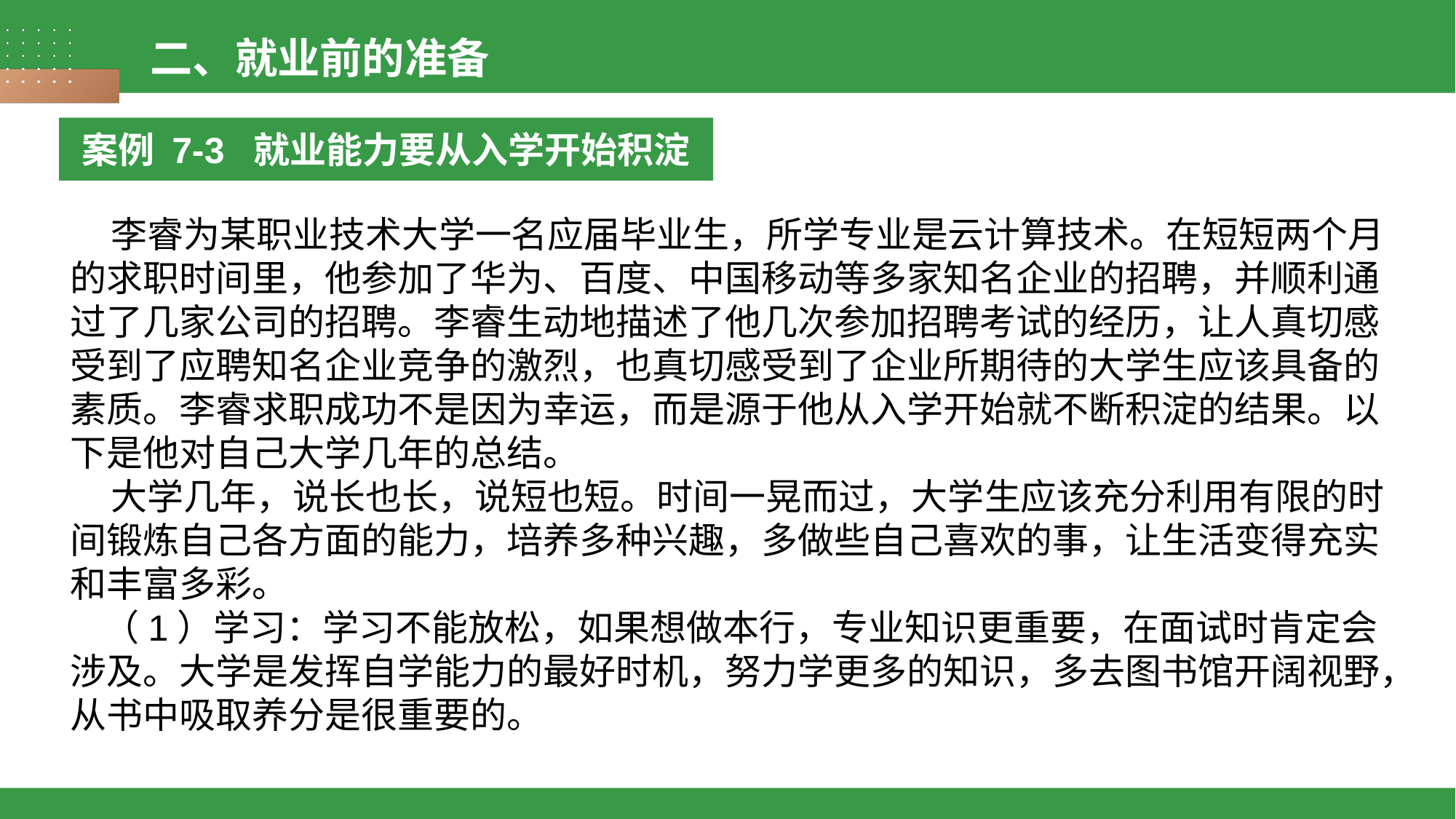

二、就业前的准备
案例 7-3  就业能力要从入学开始积淀
    李睿为某职业技术大学一名应届毕业生，所学专业是云计算技术。在短短两个月的求职时间里，他参加了华为、百度、中国移动等多家知名企业的招聘，并顺利通过了几家公司的招聘。李睿生动地描述了他几次参加招聘考试的经历，让人真切感受到了应聘知名企业竞争的激烈，也真切感受到了企业所期待的大学生应该具备的素质。李睿求职成功不是因为幸运，而是源于他从入学开始就不断积淀的结果。以下是他对自己大学几年的总结。
    大学几年，说长也长，说短也短。时间一晃而过，大学生应该充分利用有限的时间锻炼自己各方面的能力，培养多种兴趣，多做些自己喜欢的事，让生活变得充实和丰富多彩。
   （1）学习：学习不能放松，如果想做本行，专业知识更重要，在面试时肯定会涉及。大学是发挥自学能力的最好时机，努力学更多的知识，多去图书馆开阔视野，从书中吸取养分是很重要的。